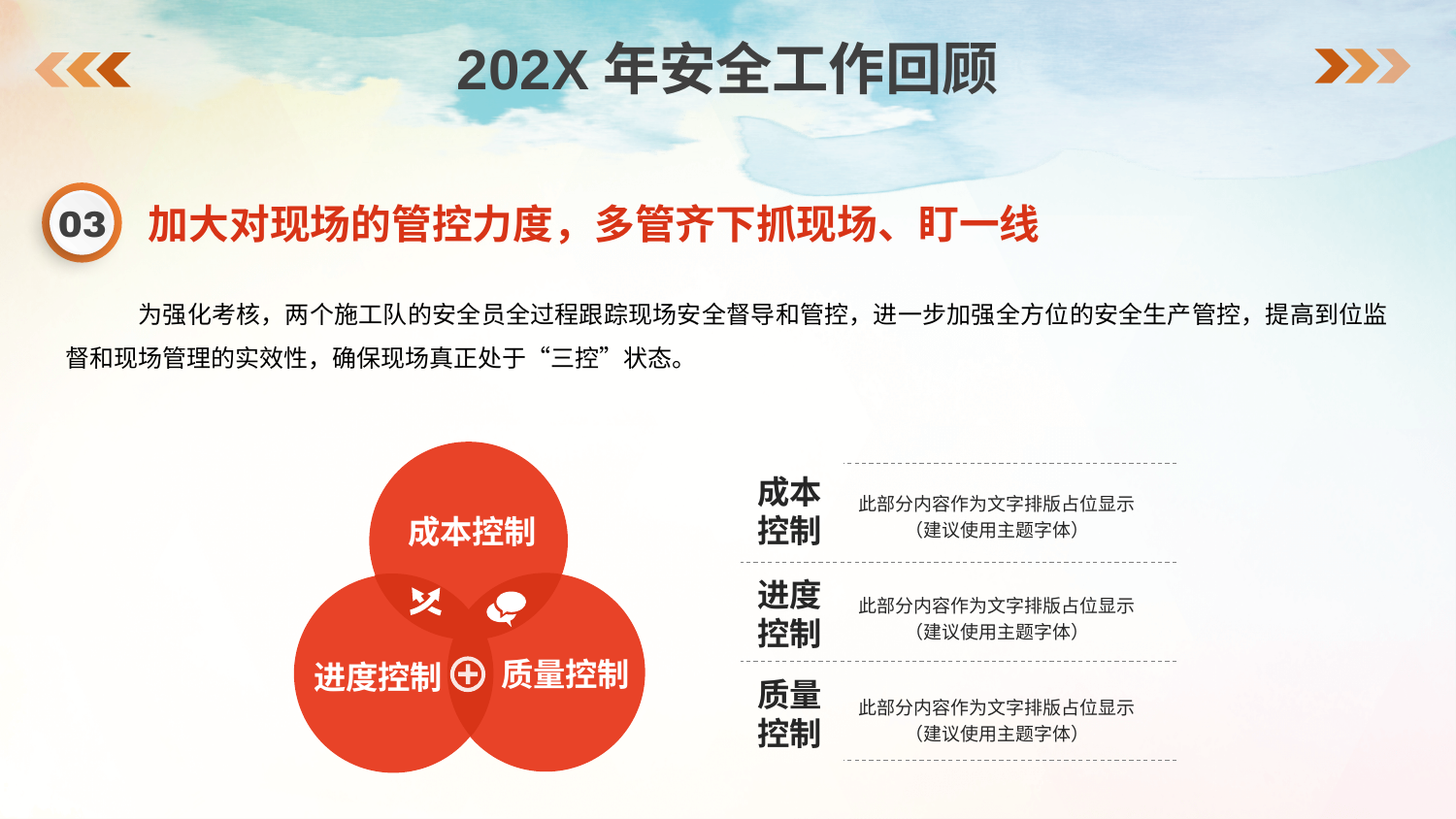

202X年安全工作回顾

03
加大对现场的管控力度，多管齐下抓现场、盯一线
为强化考核，两个施工队的安全员全过程跟踪现场安全督导和管控，进一步加强全方位的安全生产管控，提高到位监督和现场管理的实效性，确保现场真正处于“三控”状态。

成本控制
此部分内容作为文字排版占位显示
（建议使用主题字体）
成本控制

此部分内容作为文字排版占位显示
（建议使用主题字体）
进度控制

质量控制
进度控制
质量控制
此部分内容作为文字排版占位显示
（建议使用主题字体）